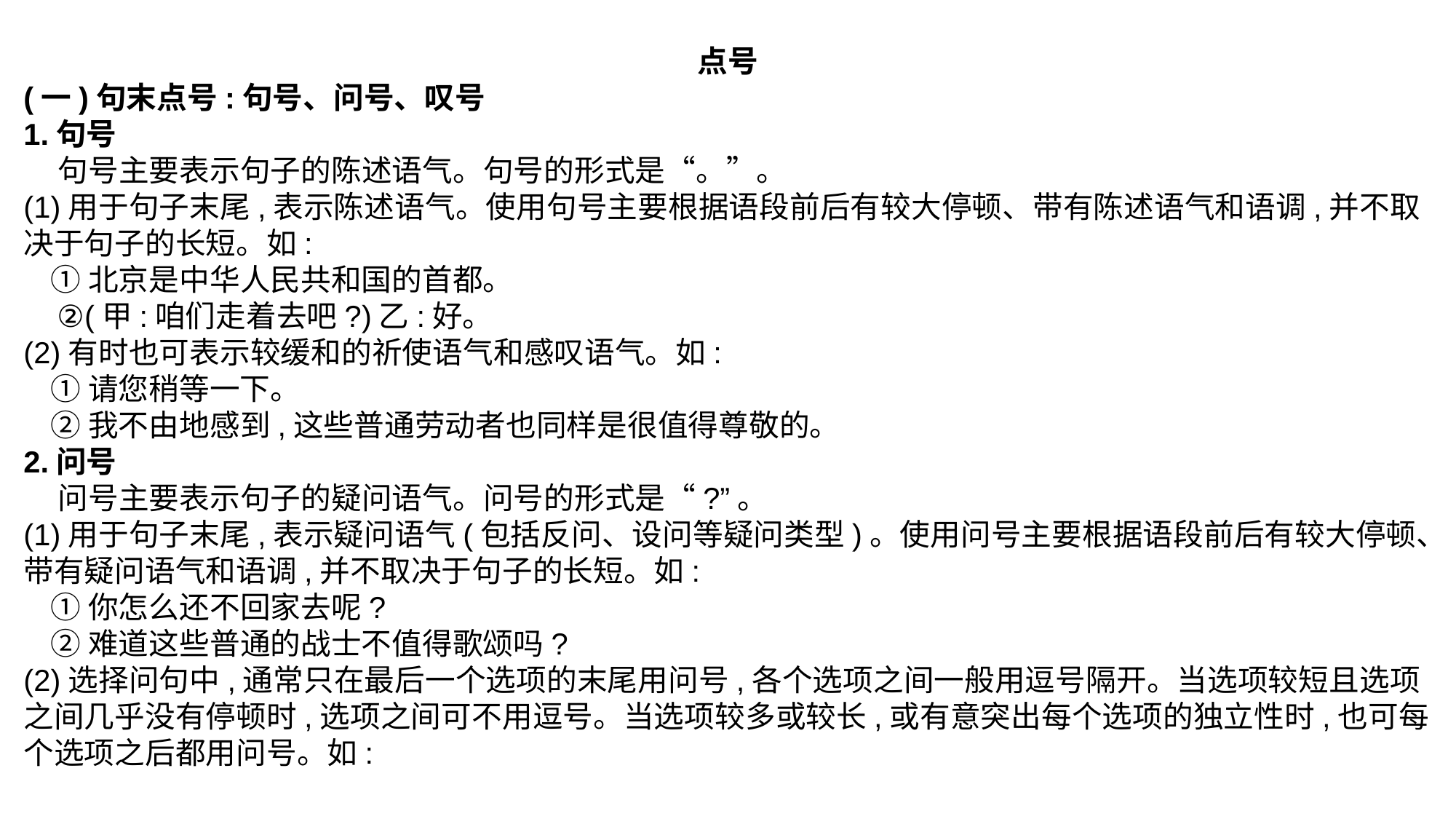

点号
(一)句末点号:句号、问号、叹号
1.句号
    句号主要表示句子的陈述语气。句号的形式是“。”。
(1)用于句子末尾,表示陈述语气。使用句号主要根据语段前后有较大停顿、带有陈述语气和语调,并不取决于句子的长短。如:
    ①北京是中华人民共和国的首都。
    ②(甲:咱们走着去吧?)乙:好。
(2)有时也可表示较缓和的祈使语气和感叹语气。如:
    ①请您稍等一下。
    ②我不由地感到,这些普通劳动者也同样是很值得尊敬的。
2.问号
    问号主要表示句子的疑问语气。问号的形式是“?”。
(1)用于句子末尾,表示疑问语气(包括反问、设问等疑问类型)。使用问号主要根据语段前后有较大停顿、带有疑问语气和语调,并不取决于句子的长短。如:
    ①你怎么还不回家去呢?
    ②难道这些普通的战士不值得歌颂吗?
(2)选择问句中,通常只在最后一个选项的末尾用问号,各个选项之间一般用逗号隔开。当选项较短且选项之间几乎没有停顿时,选项之间可不用逗号。当选项较多或较长,或有意突出每个选项的独立性时,也可每个选项之后都用问号。如: